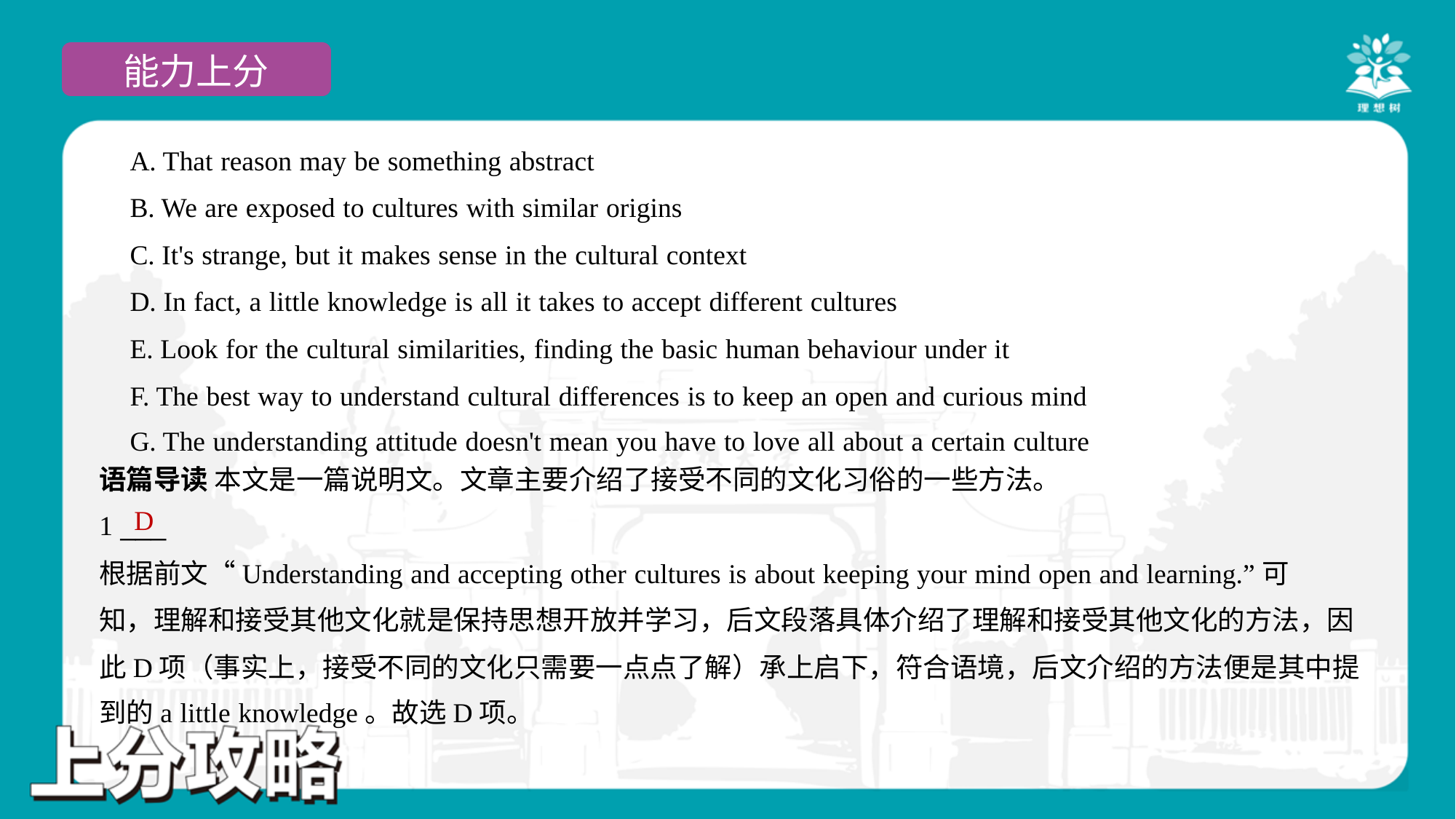

A. That reason may be something abstract
    B. We are exposed to cultures with similar origins
    C. It's strange, but it makes sense in the cultural context
    D. In fact, a little knowledge is all it takes to accept different cultures
    E. Look for the cultural similarities, finding the basic human behaviour under it
    F. The best way to understand cultural differences is to keep an open and curious mind
    G. The understanding attitude doesn't mean you have to love all about a certain culture#7
语篇导读 本文是一篇说明文。文章主要介绍了接受不同的文化习俗的一些方法。
D
1 ___
根据前文“Understanding and accepting other cultures is about keeping your mind open and learning.”可
知，理解和接受其他文化就是保持思想开放并学习，后文段落具体介绍了理解和接受其他文化的方法，因
此D项（事实上，接受不同的文化只需要一点点了解）承上启下，符合语境，后文介绍的方法便是其中提
到的a little knowledge。故选D项。